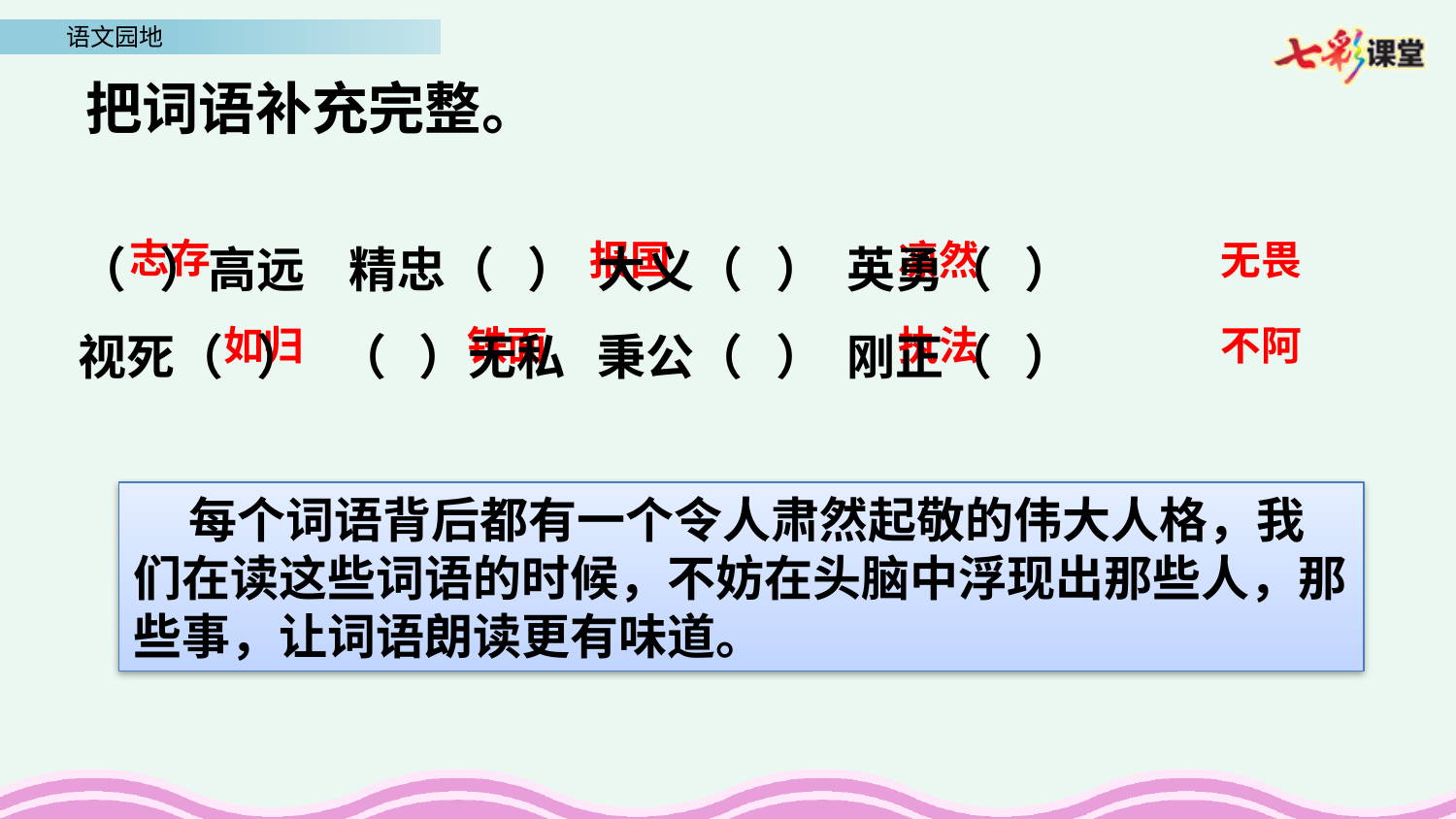

把词语补充完整。
（   ）高远    精忠（   ）  大义（   ）  英勇（   ）
视死（   ）   （   ）无私   秉公（   ）  刚正（   ）
志存
报国
凛然
无畏
如归
铁面
执法
不阿
    每个词语背后都有一个令人肃然起敬的伟大人格，我们在读这些词语的时候，不妨在头脑中浮现出那些人，那些事，让词语朗读更有味道。